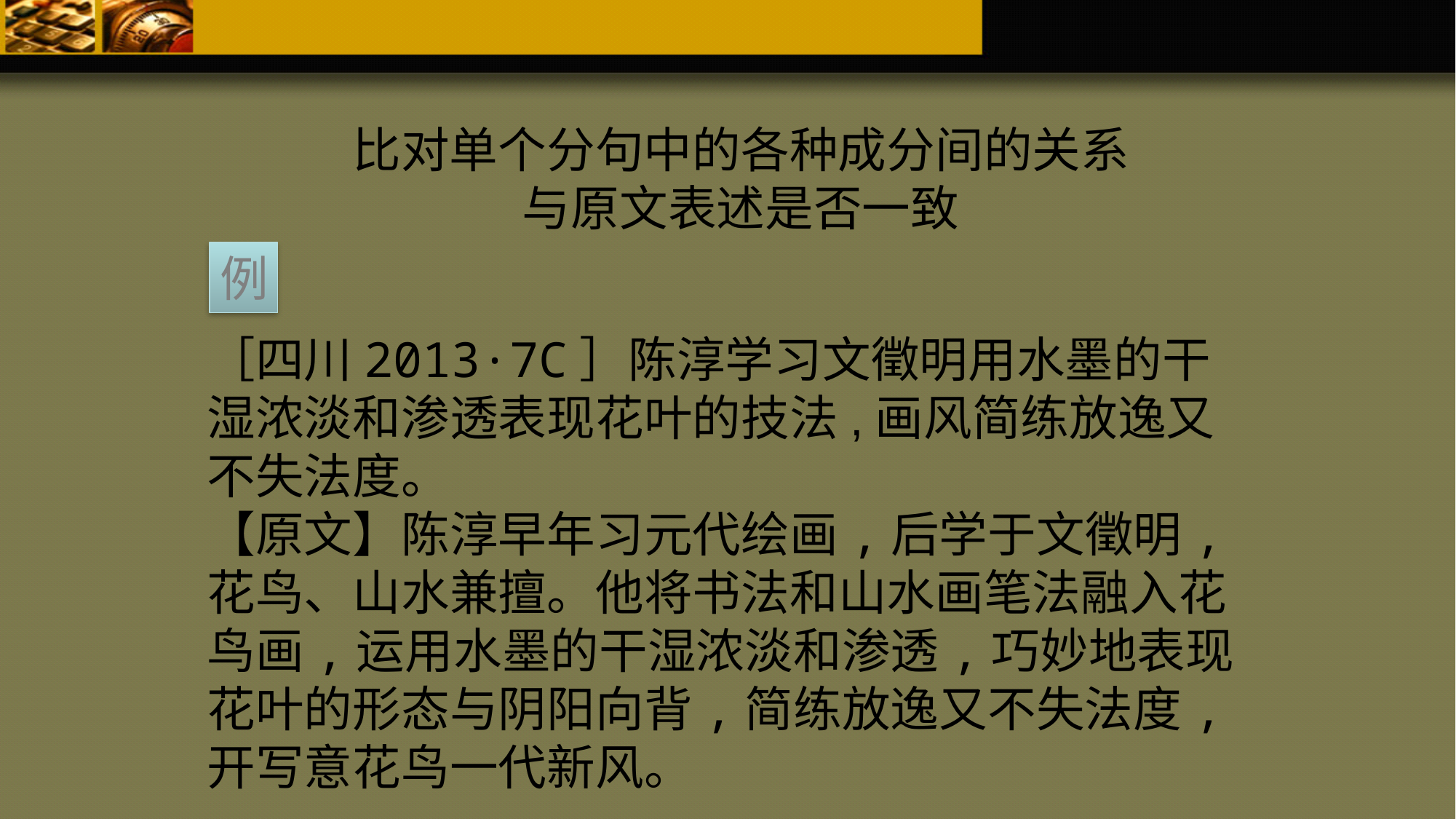

比对单个分句中的各种成分间的关系
与原文表述是否一致
例
［四川2013·7C］陈淳学习文徵明用水墨的干湿浓淡和渗透表现花叶的技法,画风简练放逸又不失法度。
【原文】陈淳早年习元代绘画,后学于文徵明,花鸟、山水兼擅。他将书法和山水画笔法融入花鸟画,运用水墨的干湿浓淡和渗透,巧妙地表现花叶的形态与阴阳向背,简练放逸又不失法度,开写意花鸟一代新风。